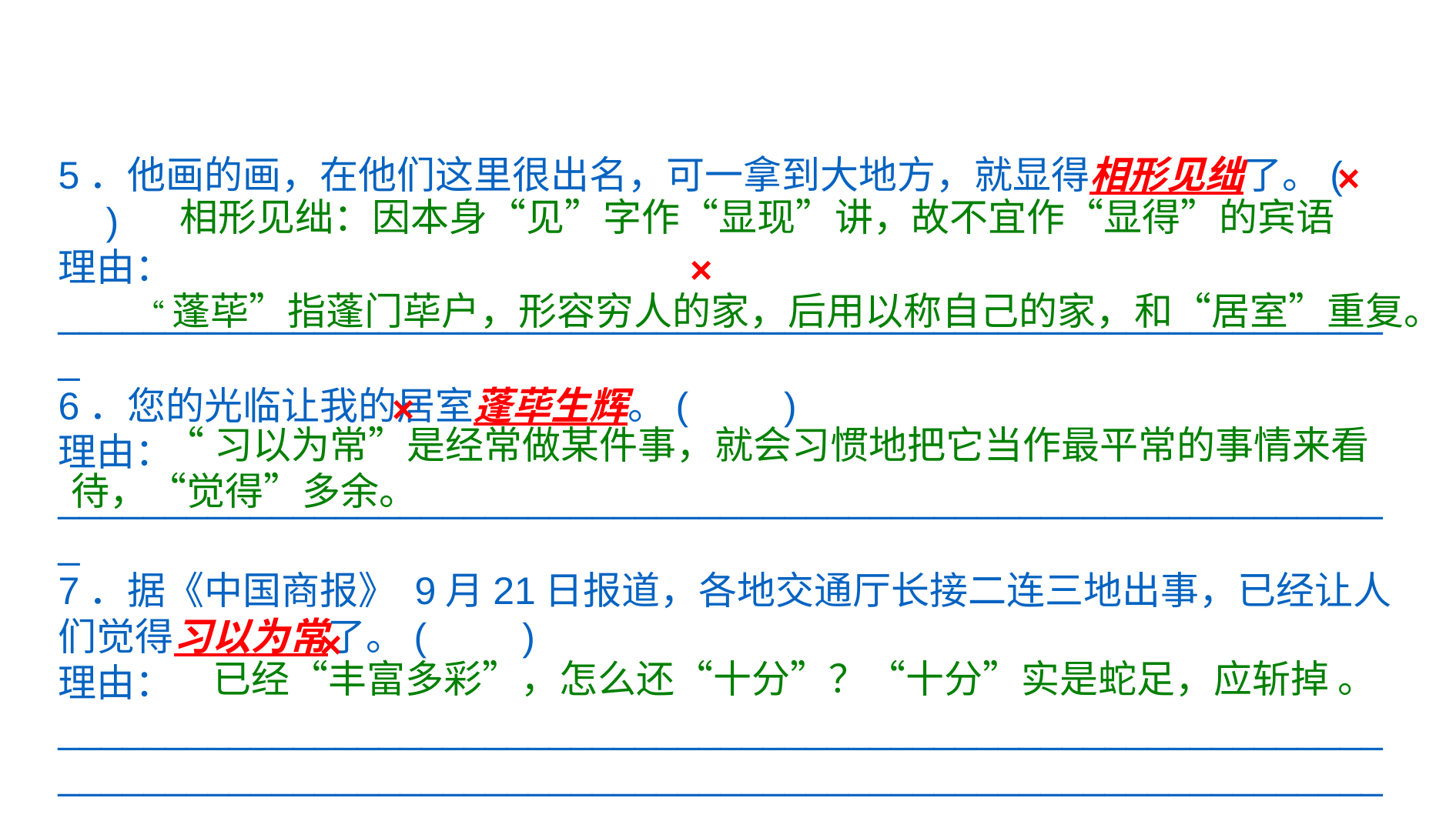

5．他画的画，在他们这里很出名，可一拿到大地方，就显得相形见绌了。(　　)
理由：_______________________________________________________________
6．您的光临让我的居室蓬荜生辉。(　　)
理由：_______________________________________________________________
7．据《中国商报》 9月21日报道，各地交通厅长接二连三地出事，已经让人们觉得习以为常了。(　　)
理由：______________________________________________________________
____________________________________________________________________
8．也许是因为诗人在这首诗里所采用的意象十分丰富多彩，因此也多少显得有些驳杂，所以给读者一种一会儿天上，一会儿地下的感觉，缺少一条比较鲜明的抒情主线。(　　)
理由：_______________________________________________________________
×
相形见绌：因本身“见”字作“显现”讲，故不宜作“显得”的宾语

×
“蓬荜”指蓬门荜户，形容穷人的家，后用以称自己的家，和“居室”重复。
×
           “习以为常”是经常做某件事，就会习惯地把它当作最平常的事情来看待，“觉得”多余。
×
已经“丰富多彩”，怎么还“十分”？“十分”实是蛇足，应斩掉 。